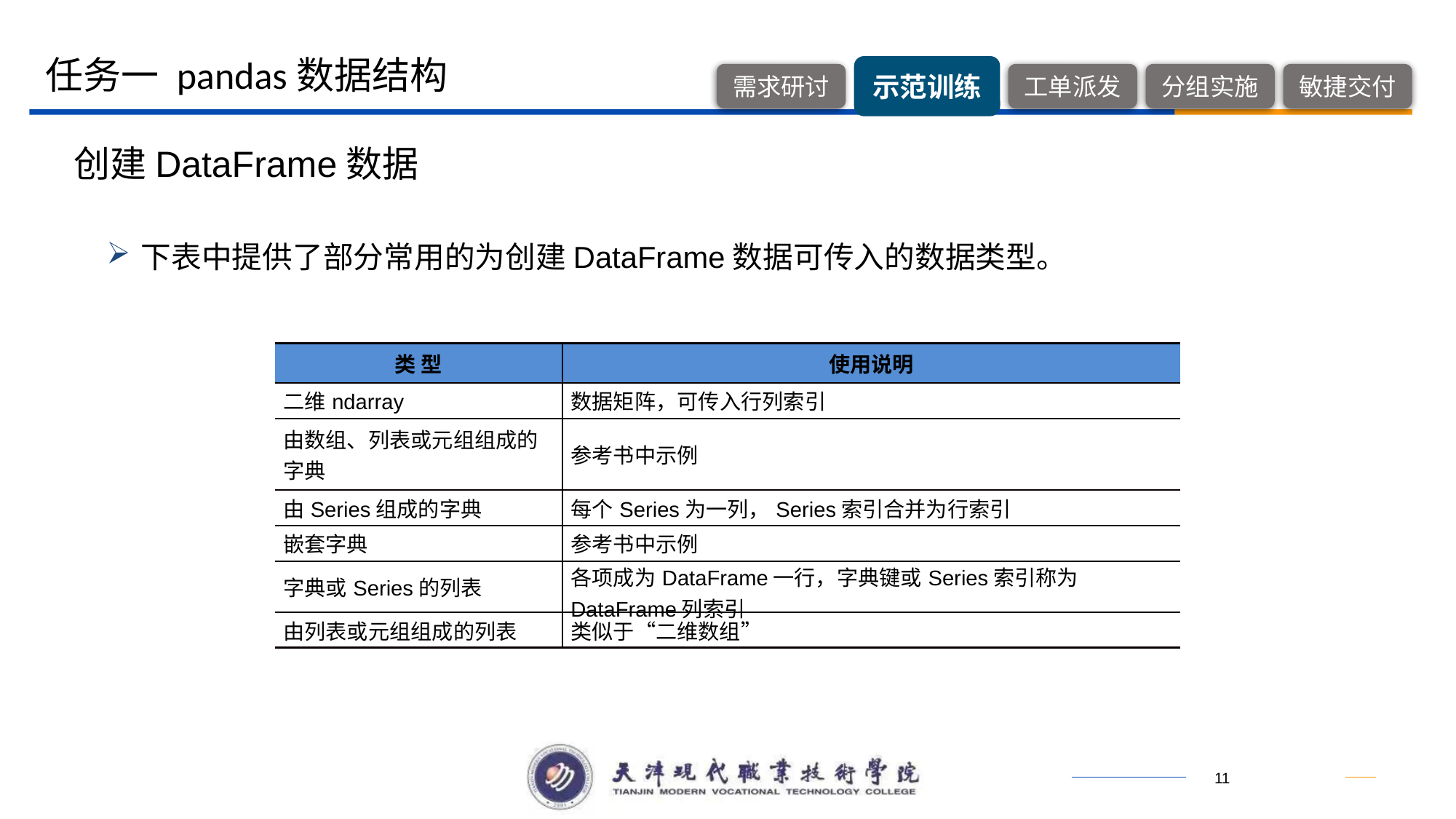

任务一 pandas数据结构

创建DataFrame数据
下表中提供了部分常用的为创建DataFrame数据可传入的数据类型。
| 类 型 | 使用说明 |
| --- | --- |
| 二维ndarray | 数据矩阵，可传入行列索引 |
| 由数组、列表或元组组成的字典 | 参考书中示例 |
| 由Series组成的字典 | 每个Series为一列，Series索引合并为行索引 |
| 嵌套字典 | 参考书中示例 |
| 字典或Series的列表 | 各项成为DataFrame一行，字典键或Series索引称为DataFrame列索引 |
| 由列表或元组组成的列表 | 类似于“二维数组” |